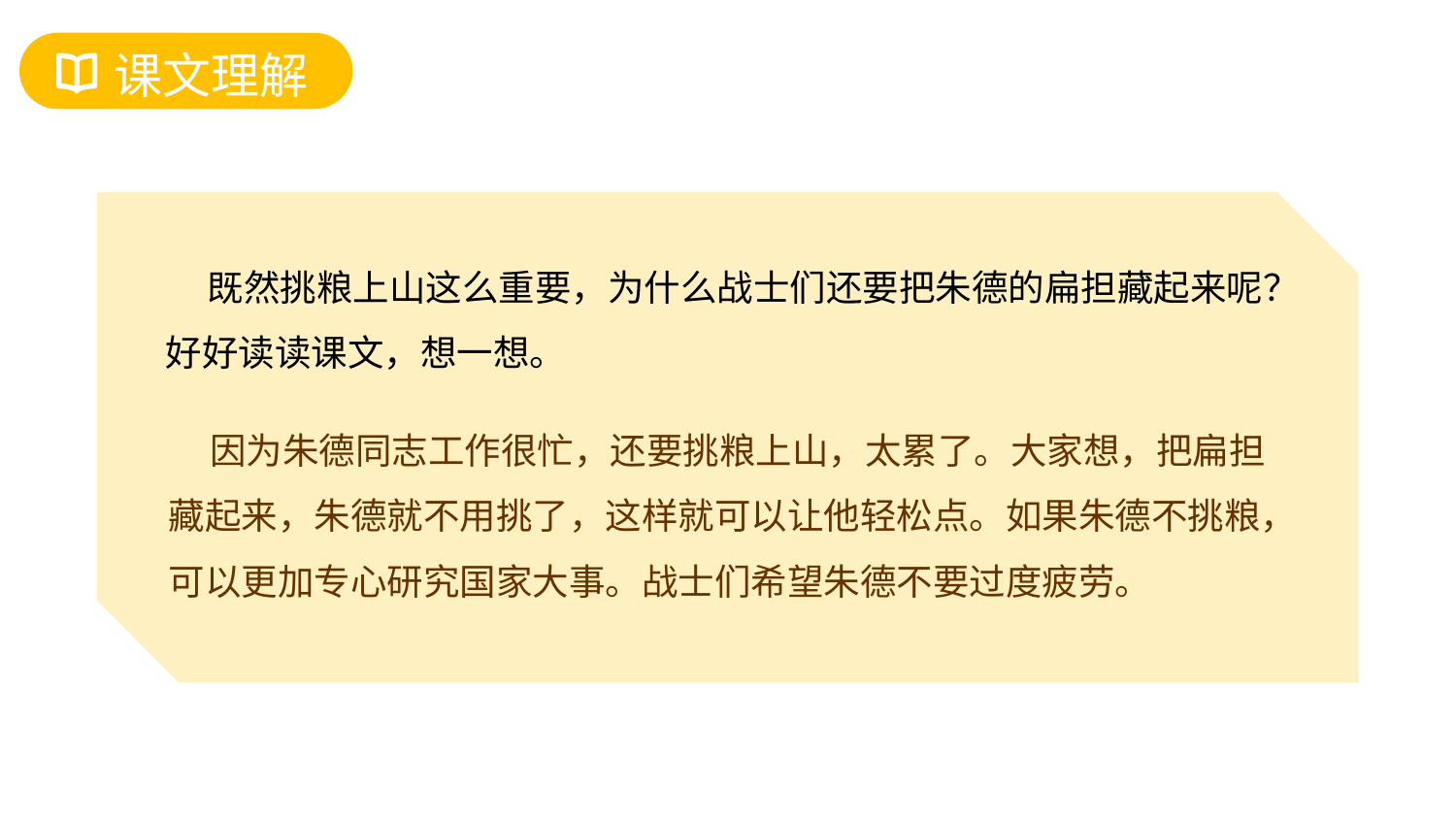

课文理解

    既然挑粮上山这么重要，为什么战士们还要把朱德的扁担藏起来呢？好好读读课文，想一想。
    因为朱德同志工作很忙，还要挑粮上山，太累了。大家想，把扁担藏起来，朱德就不用挑了，这样就可以让他轻松点。如果朱德不挑粮，可以更加专心研究国家大事。战士们希望朱德不要过度疲劳。